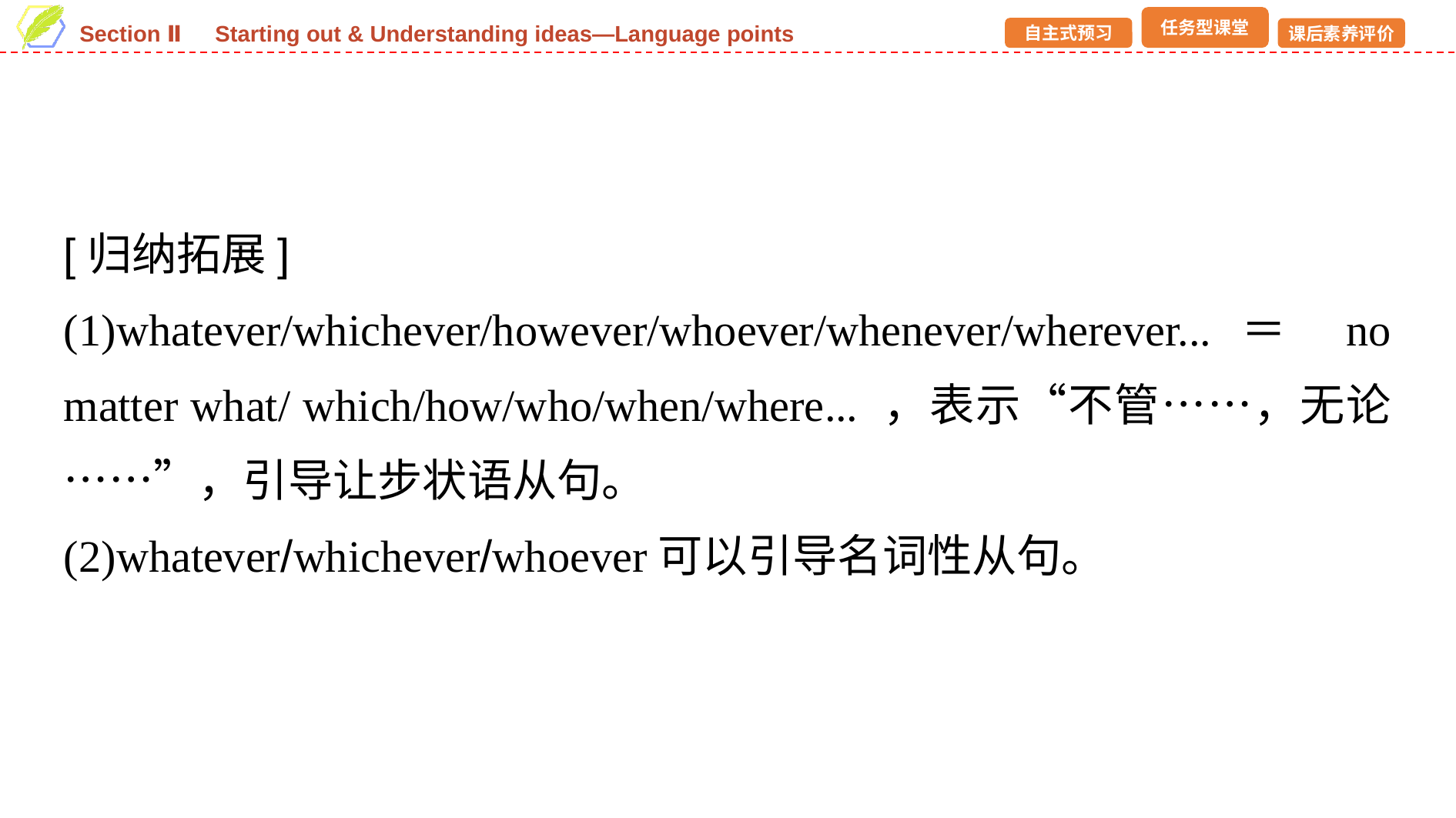

[归纳拓展]
(1)whatever/whichever/however/whoever/whenever/wherever...＝ no matter what/ which/how/who/when/where... ，表示“不管……，无论……”，引导让步状语从句。
(2)whatever/whichever/whoever可以引导名词性从句。